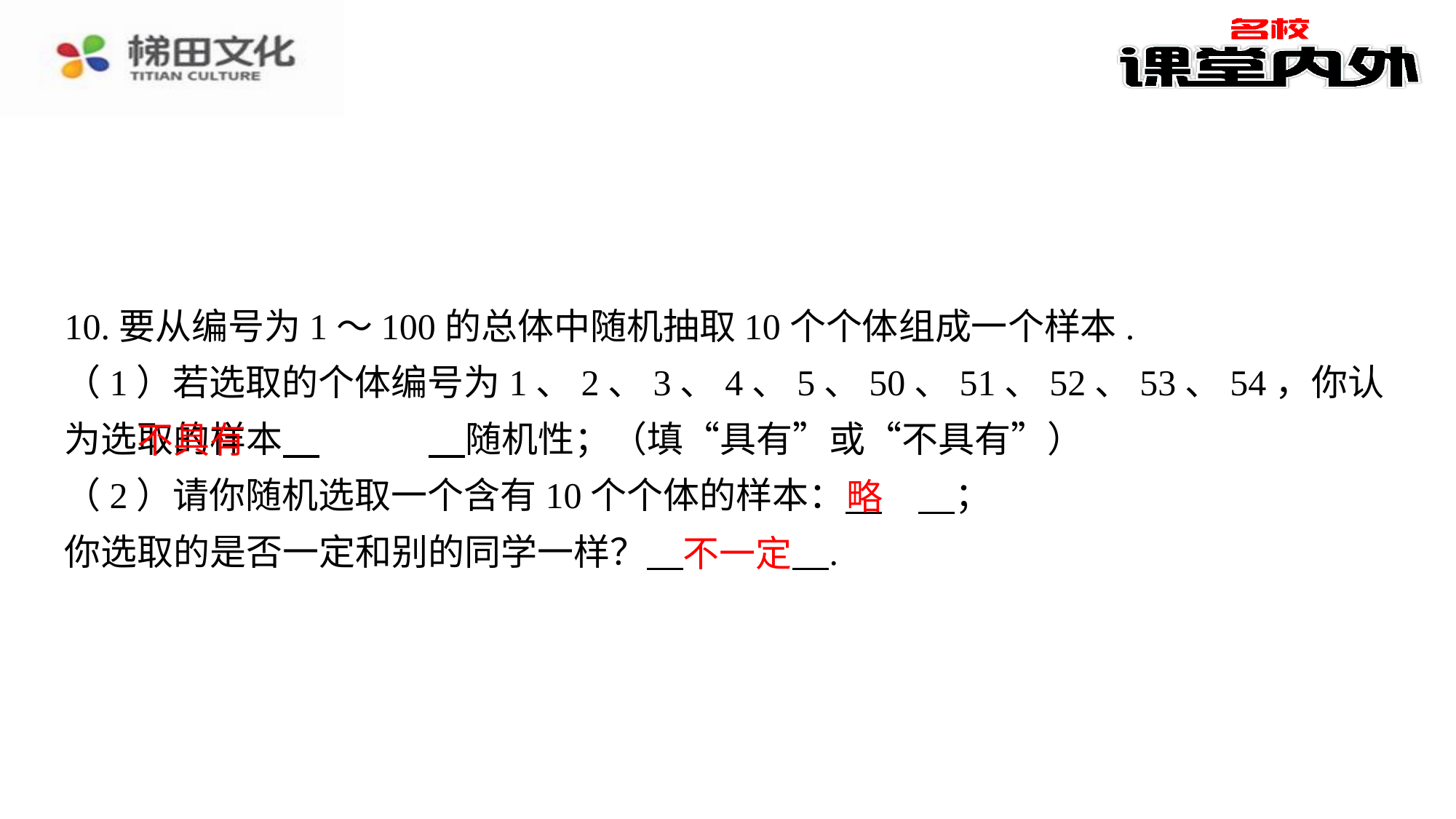

10.要从编号为1～100的总体中随机抽取10个个体组成一个样本.
（1）若选取的个体编号为1、2、3、4、5、50、51、52、53、54，你认为选取的样本 　不具有　⁠随机性；（填“具有”或“不具有”）
（2）请你随机选取一个含有10个个体的样本： 　略　⁠；
你选取的是否一定和别的同学一样？ 　不一定　⁠.
不具有
略
不一定